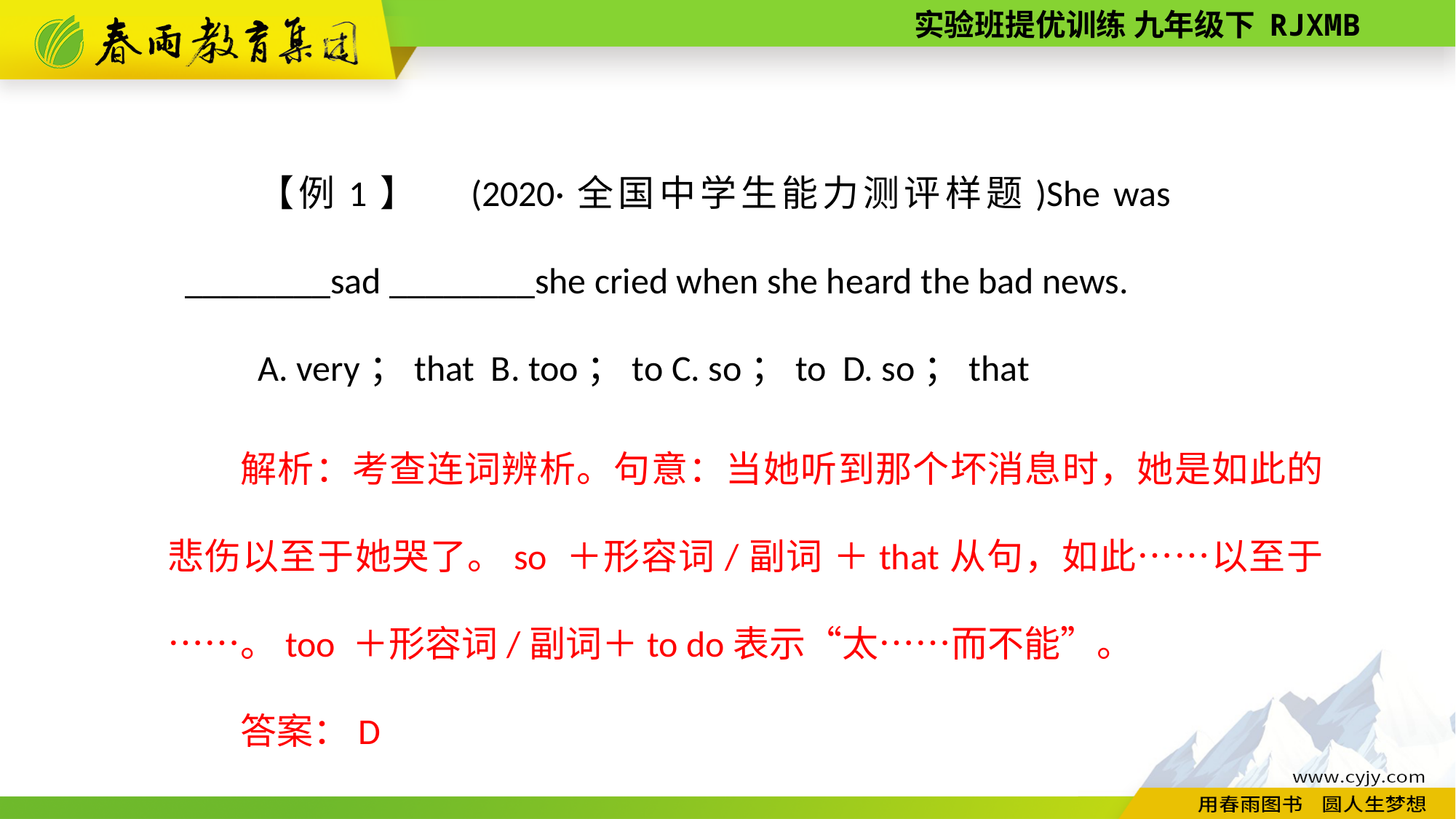

【例1】　(2020·全国中学生能力测评样题)She was ________sad ________she cried when she heard the bad news.
A. very；that  B. too；to  C. so；to  D. so；that
解析：考查连词辨析。句意：当她听到那个坏消息时，她是如此的悲伤以至于她哭了。so ＋形容词/副词 ＋that从句，如此……以至于……。too ＋形容词/副词＋to do表示“太……而不能”。
答案：D